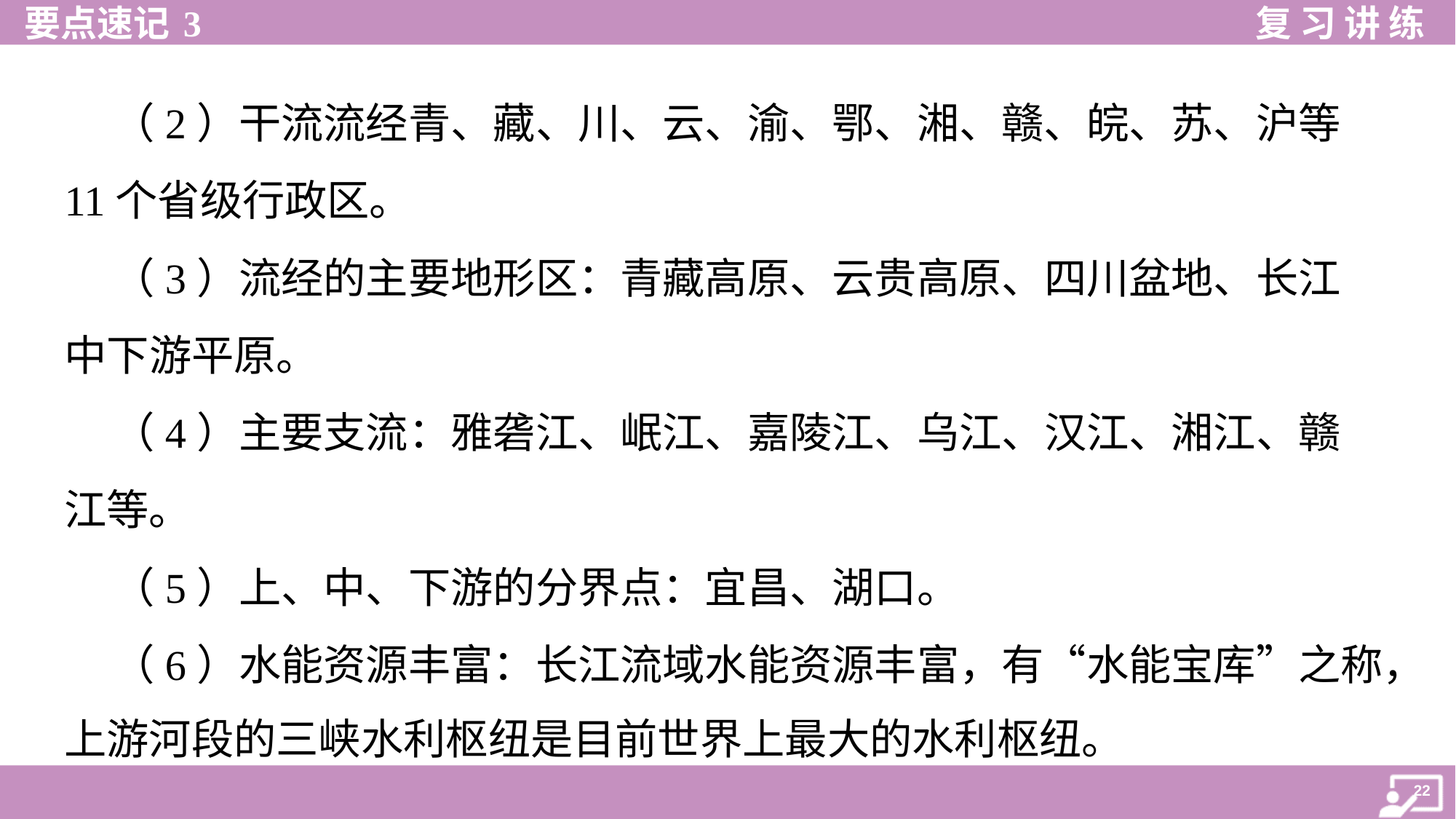

（2）干流流经青、藏、川、云、渝、鄂、湘、赣、皖、苏、沪等
11个省级行政区。
    （3）流经的主要地形区：青藏高原、云贵高原、四川盆地、长江
中下游平原。
    （4）主要支流：雅砻江、岷江、嘉陵江、乌江、汉江、湘江、赣
江等。
    （5）上、中、下游的分界点：宜昌、湖口。
    （6）水能资源丰富：长江流域水能资源丰富，有“水能宝库”之称，
上游河段的三峡水利枢纽是目前世界上最大的水利枢纽。